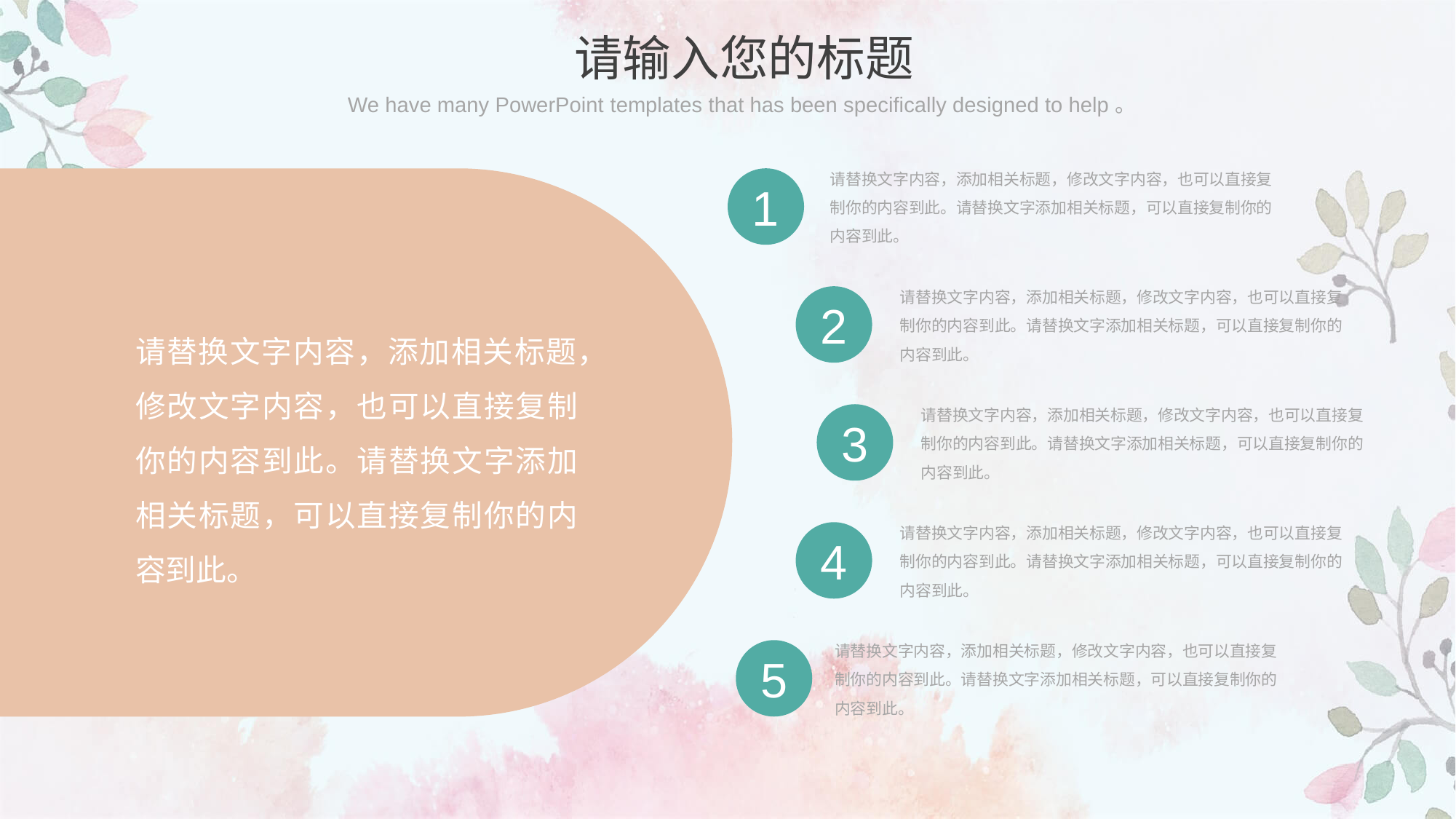

请输入您的标题

We have many PowerPoint templates that has been specifically designed to help。
请替换文字内容，添加相关标题，修改文字内容，也可以直接复制你的内容到此。请替换文字添加相关标题，可以直接复制你的内容到此。
1
请替换文字内容，添加相关标题，修改文字内容，也可以直接复制你的内容到此。请替换文字添加相关标题，可以直接复制你的内容到此。
2
请替换文字内容，添加相关标题，修改文字内容，也可以直接复制你的内容到此。请替换文字添加相关标题，可以直接复制你的内容到此。
请替换文字内容，添加相关标题，修改文字内容，也可以直接复制你的内容到此。请替换文字添加相关标题，可以直接复制你的内容到此。
3
请替换文字内容，添加相关标题，修改文字内容，也可以直接复制你的内容到此。请替换文字添加相关标题，可以直接复制你的内容到此。
4
请替换文字内容，添加相关标题，修改文字内容，也可以直接复制你的内容到此。请替换文字添加相关标题，可以直接复制你的内容到此。
5